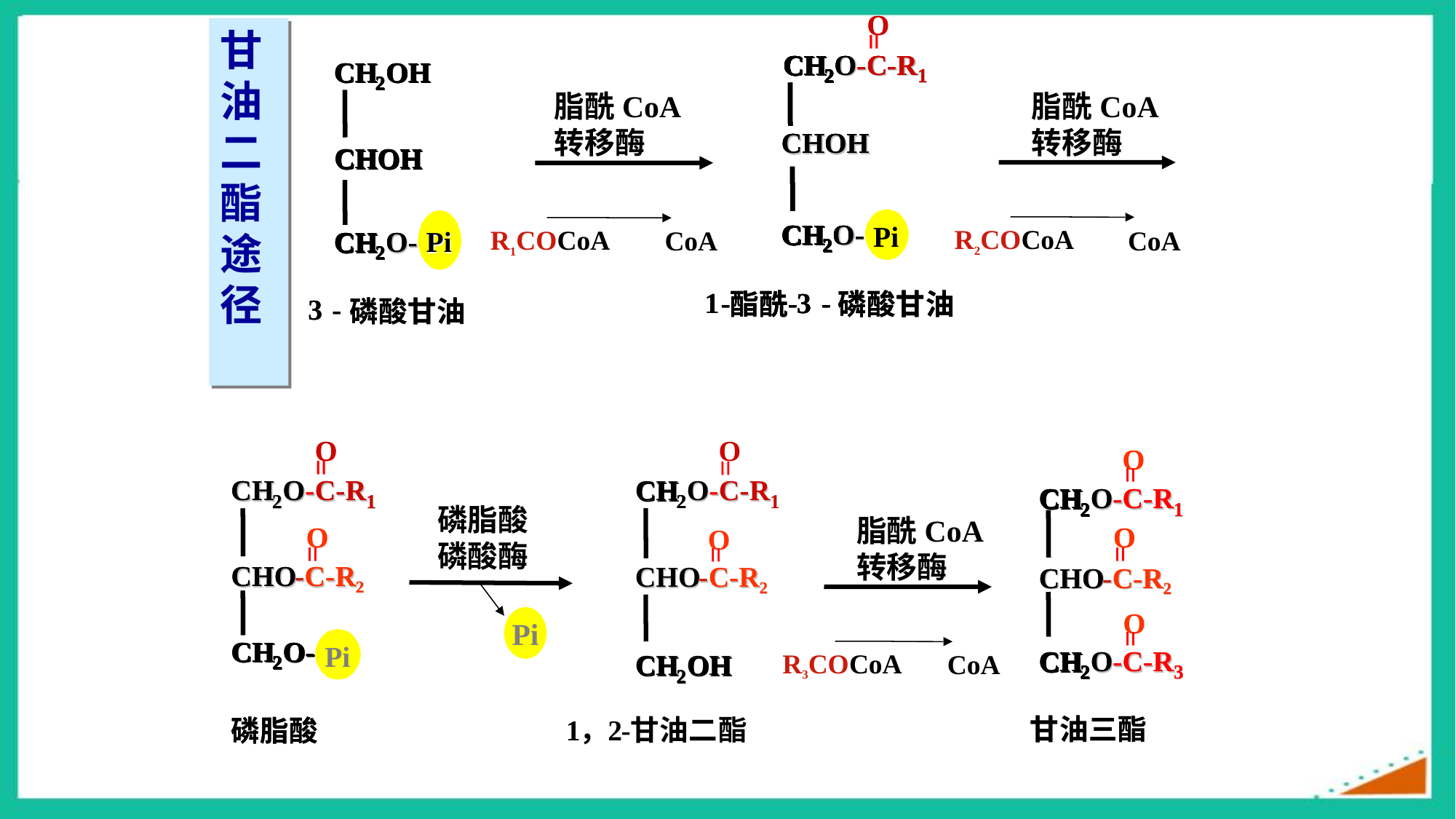

O
O
=
=
CH
CH
CH
CH
O
O
O
O
-
-
-
-
C
C
C
C
-
-
-
-
R
R
R
R
CH
CH
CH
CH
O
O
O
O
-
-
-
-
C
C
C
C
-
-
-
-
R
R
R
R
2
2
2
2
1
1
1
1
2
2
2
2
1
1
1
1

CHOH
CHOH
CHOH
CHOH
CHOH
CHOH
CHOH
CHOH

CH
CH
CH
CH
O
O
O
O
-
-
-
-
CH
CH
CH
CH
O
O
O
O
-
-
-
-
Pi
Pi
Pi
Pi
2
2
2
2
2
2
2
2
1
1
1
-
-
-
-
-
-
3
3
3
-
-
-
酯
酯
酯
酰
酰
酰
磷
磷
磷
酸
酸
酸
甘
甘
甘
油
油
油

 脂酰CoA
 转移酶

 CoA
R2COCoA
甘油二酯途径

脂酰CoA
转移酶

 CoA
R1COCoA
CH
CH
OH
OH
CH
CH
OH
OH
2
2
2
2

CHOH
CHOH
CHOH
CHOH

CH
CH
O
O
-
-
Pi
Pi
CH
CH
O
O
-
-
Pi
Pi
2
2
2
2
3
3
-
-
磷
磷
酸
酸
甘
甘
油
油
O
=
CH
O
-
C
-
R
CH
O
-
C
-
R
2
2

O
=
CHO
-
C
-
R
CHO
-
C
-
R
2
2

CH
OH
CH
OH
2
2
1
，
2
-
甘
油
二
酯

 脂酰CoA
 转移酶
1
1

 CoA
R3COCoA
O
O
=
=
CH
CH
O
O
-
-
C
C
-
-
R
R
CH
CH
O
O
-
-
C
C
-
-
R
R
2
2
1
1
2
2
1
1
磷脂酸
磷酸酶

Pi

O
O
=
=
CHO
CHO
-
-
C
C
-
-
R
R
CHO
CHO
-
-
C
C
-
-
R
R
2
2
2
2

CH
CH
O
O
-
-
CH
CH
O
O
-
-
Pi
Pi
2
2
2
2
磷
磷
脂
脂
酸
酸
O
O
=
=
CH
CH
O
O
-
-
C
C
-
-
R
R
CH
CH
O
O
-
-
C
C
-
-
R
R
2
2
1
1
2
2
1
1

O
O
=
=
CHO
CHO
-
-
C
C
-
-
R
R
CHO
CHO
-
-
C
C
-
-
R
R
2
2
2
2

O
O
=
=
CH
CH
O
O
-
-
C
C
-
-
R
R
CH
CH
O
O
-
-
C
C
-
-
R
R
2
2
3
3
2
2
3
3
甘
甘
油
油
三
三
酯
酯